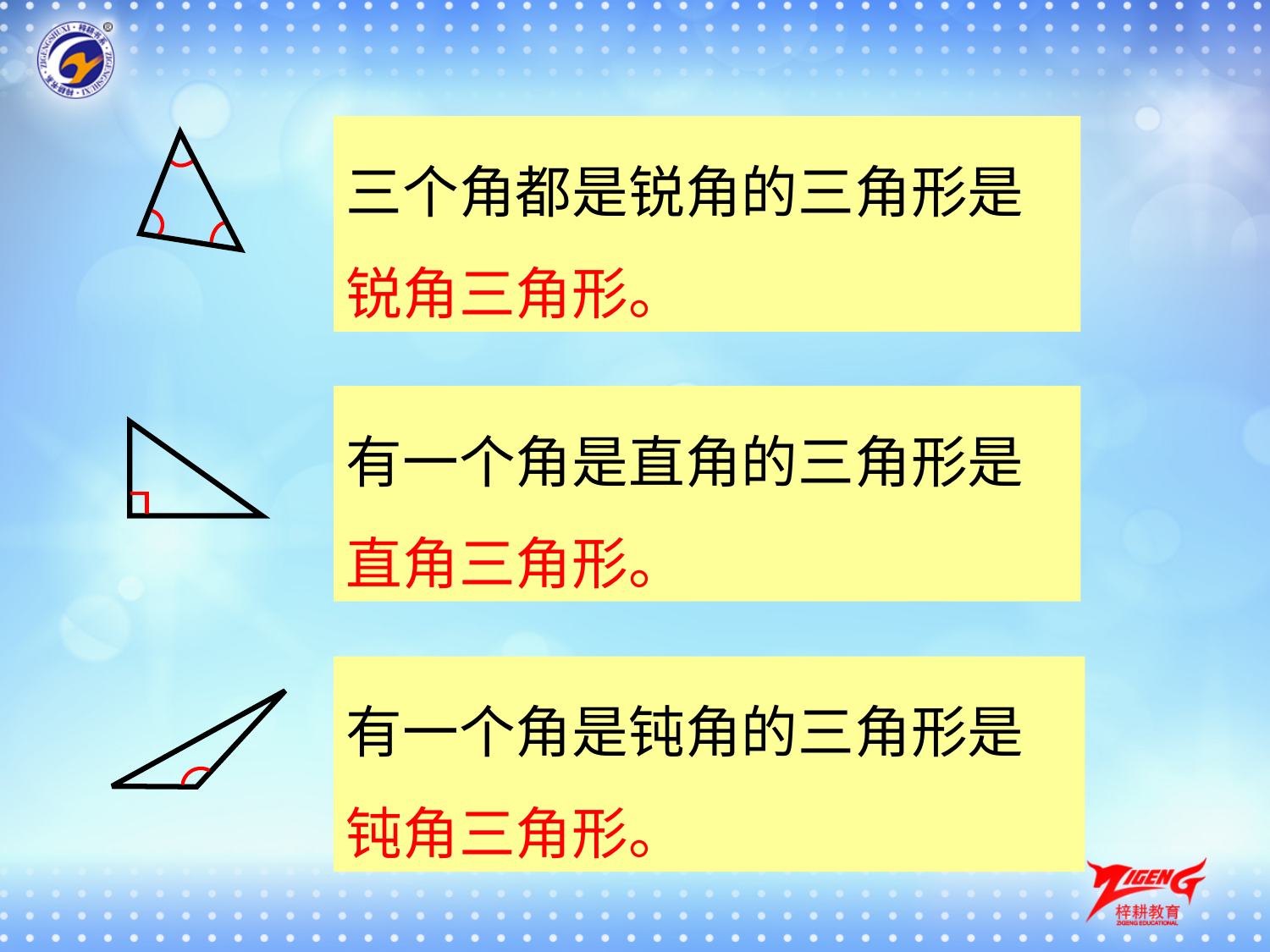

三个角都是锐角的三角形是锐角三角形。

有一个角是直角的三角形是直角三角形。

有一个角是钝角的三角形是钝角三角形。